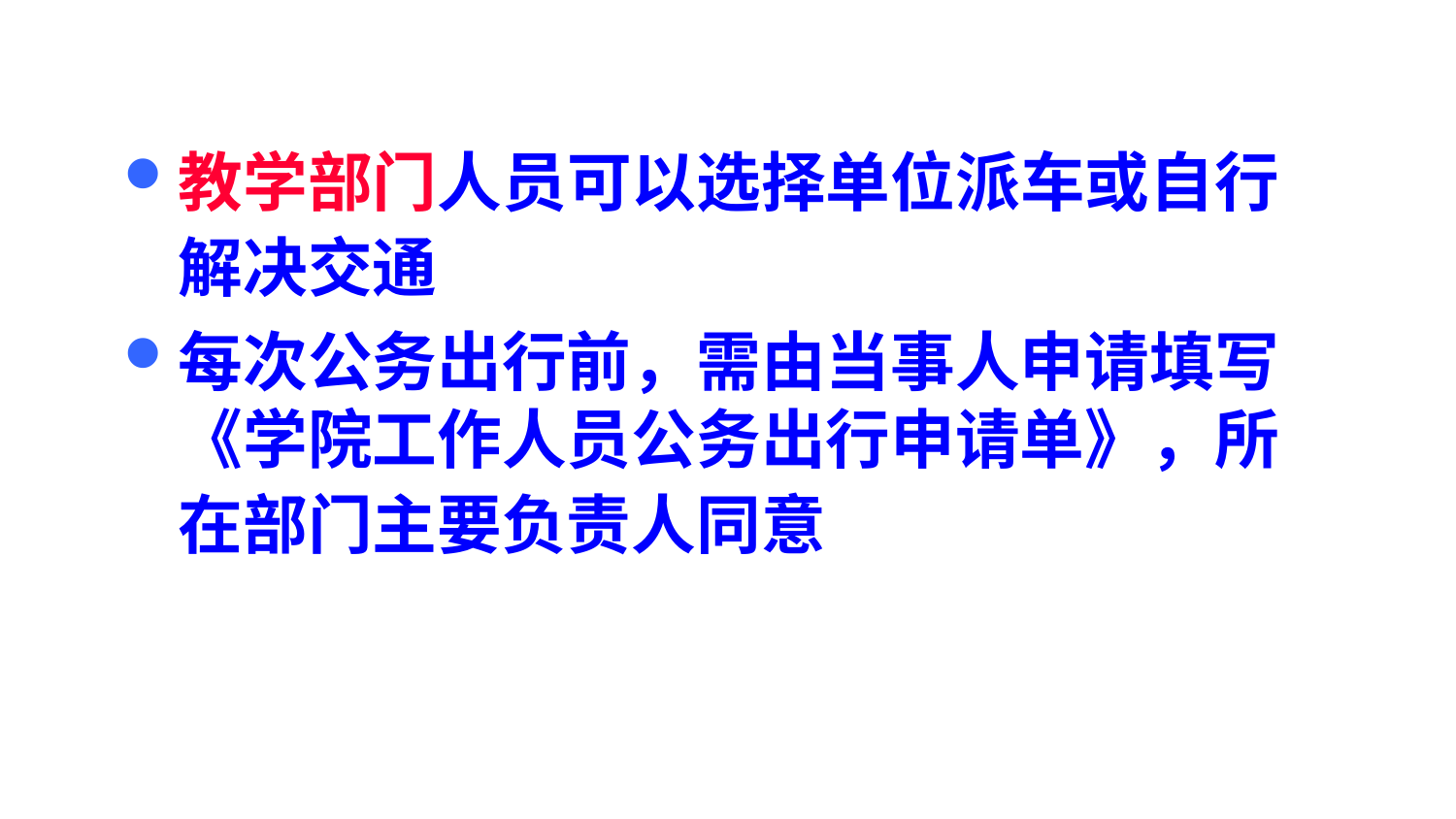

教学部门人员可以选择单位派车或自行解决交通
每次公务出行前，需由当事人申请填写《学院工作人员公务出行申请单》，所在部门主要负责人同意